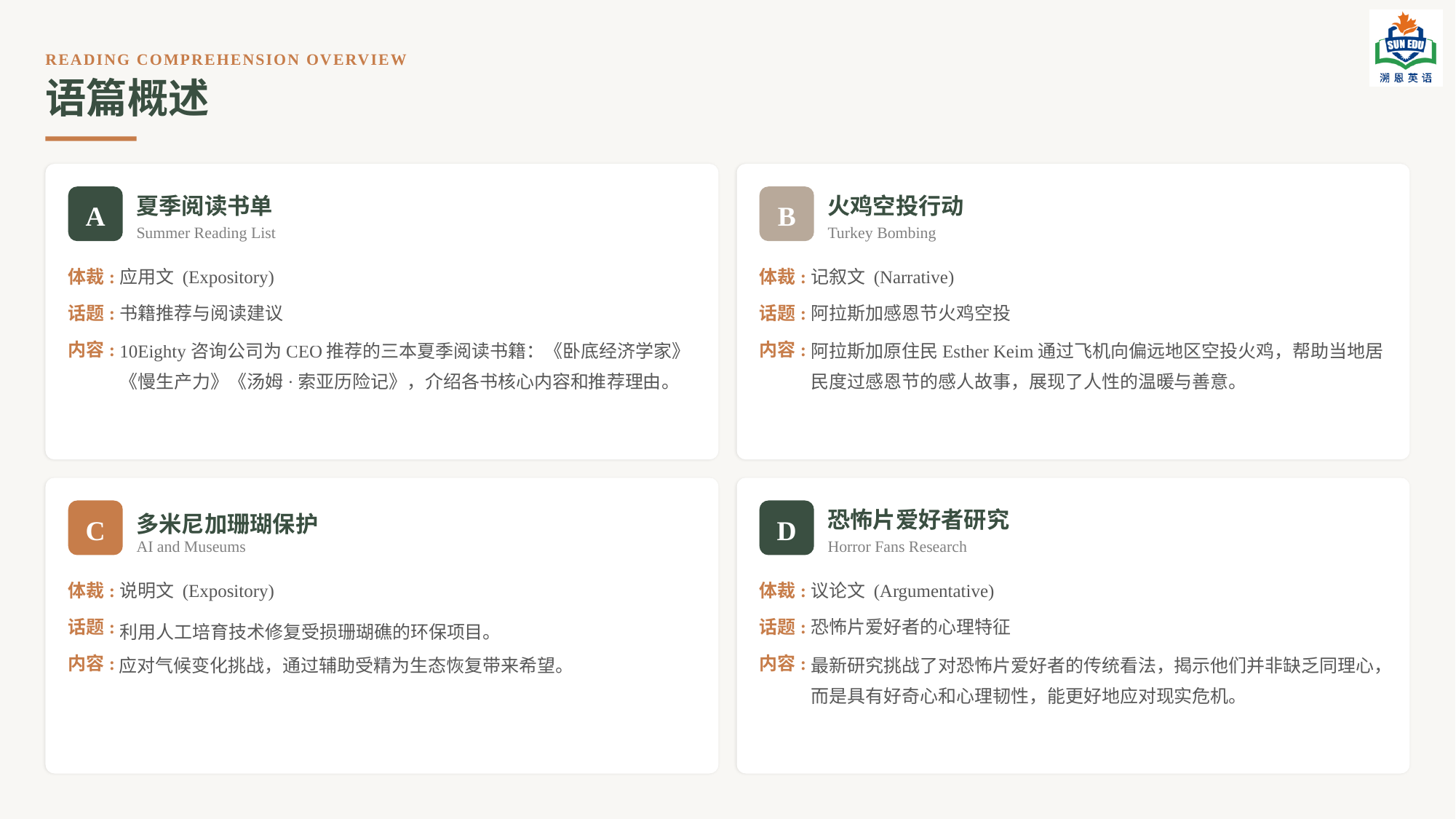

READING COMPREHENSION OVERVIEW
语篇概述

A

夏季阅读书单
B

火鸡空投行动
Summer Reading List
Turkey Bombing
体裁:
应用文 (Expository)
体裁:
记叙文 (Narrative)
话题:
书籍推荐与阅读建议
话题:
阿拉斯加感恩节火鸡空投
内容:
10Eighty咨询公司为CEO推荐的三本夏季阅读书籍：《卧底经济学家》《慢生产力》《汤姆·索亚历险记》，介绍各书核心内容和推荐理由。
内容:
阿拉斯加原住民Esther Keim通过飞机向偏远地区空投火鸡，帮助当地居民度过感恩节的感人故事，展现了人性的温暖与善意。

C

多米尼加珊瑚保护
D

恐怖片爱好者研究
AI and Museums
Horror Fans Research
体裁:
说明文 (Expository)
体裁:
议论文 (Argumentative)
话题:
利用人工培育技术修复受损珊瑚礁的环保项目。
话题:
恐怖片爱好者的心理特征
应对气候变化挑战，通过辅助受精为生态恢复带来希望。
内容:
内容:
最新研究挑战了对恐怖片爱好者的传统看法，揭示他们并非缺乏同理心，而是具有好奇心和心理韧性，能更好地应对现实危机。